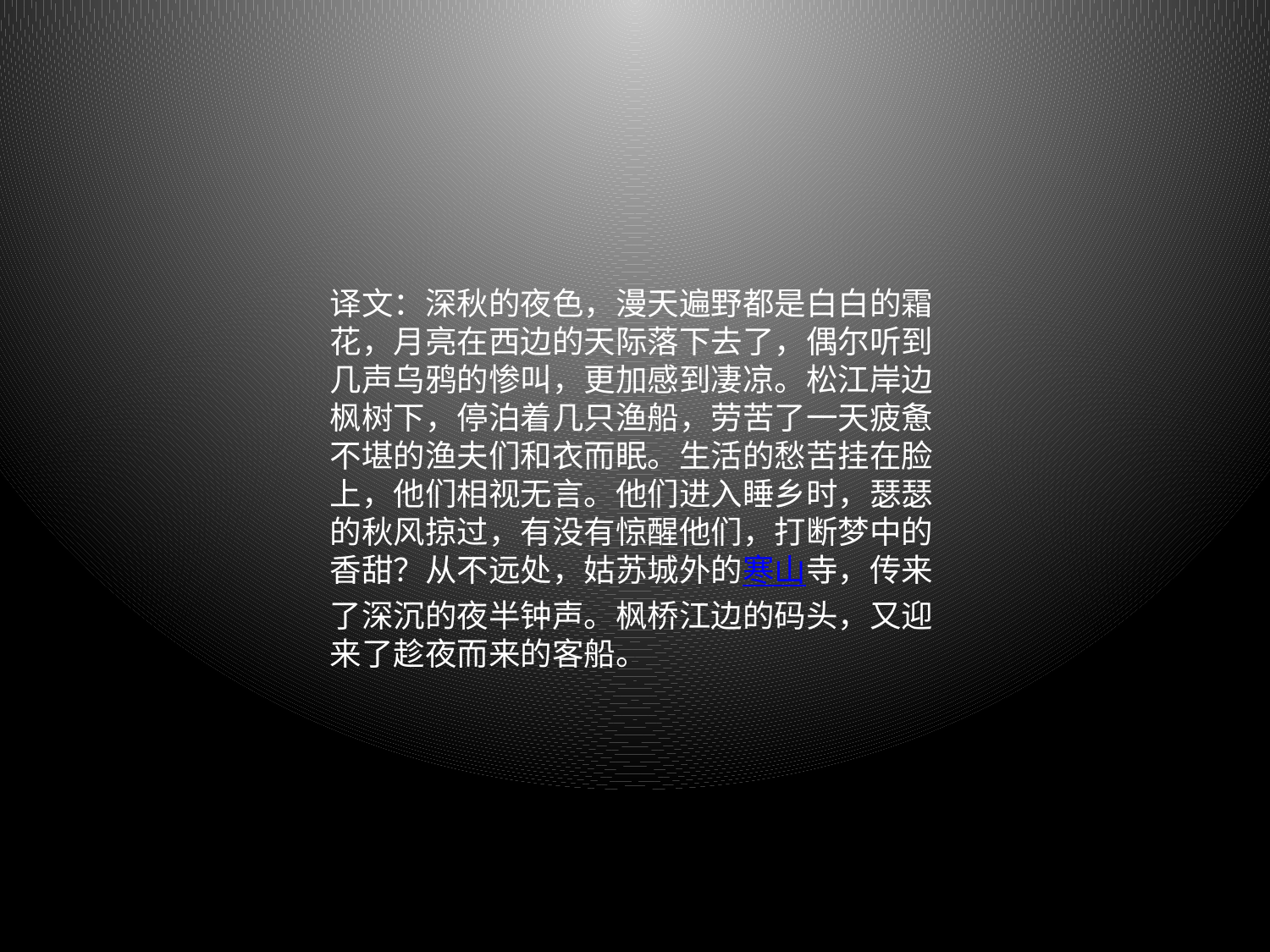

译文：深秋的夜色，漫天遍野都是白白的霜花，月亮在西边的天际落下去了，偶尔听到几声乌鸦的惨叫，更加感到凄凉。松江岸边枫树下，停泊着几只渔船，劳苦了一天疲惫不堪的渔夫们和衣而眠。生活的愁苦挂在脸上，他们相视无言。他们进入睡乡时，瑟瑟的秋风掠过，有没有惊醒他们，打断梦中的香甜？从不远处，姑苏城外的寒山寺，传来了深沉的夜半钟声。枫桥江边的码头，又迎来了趁夜而来的客船。